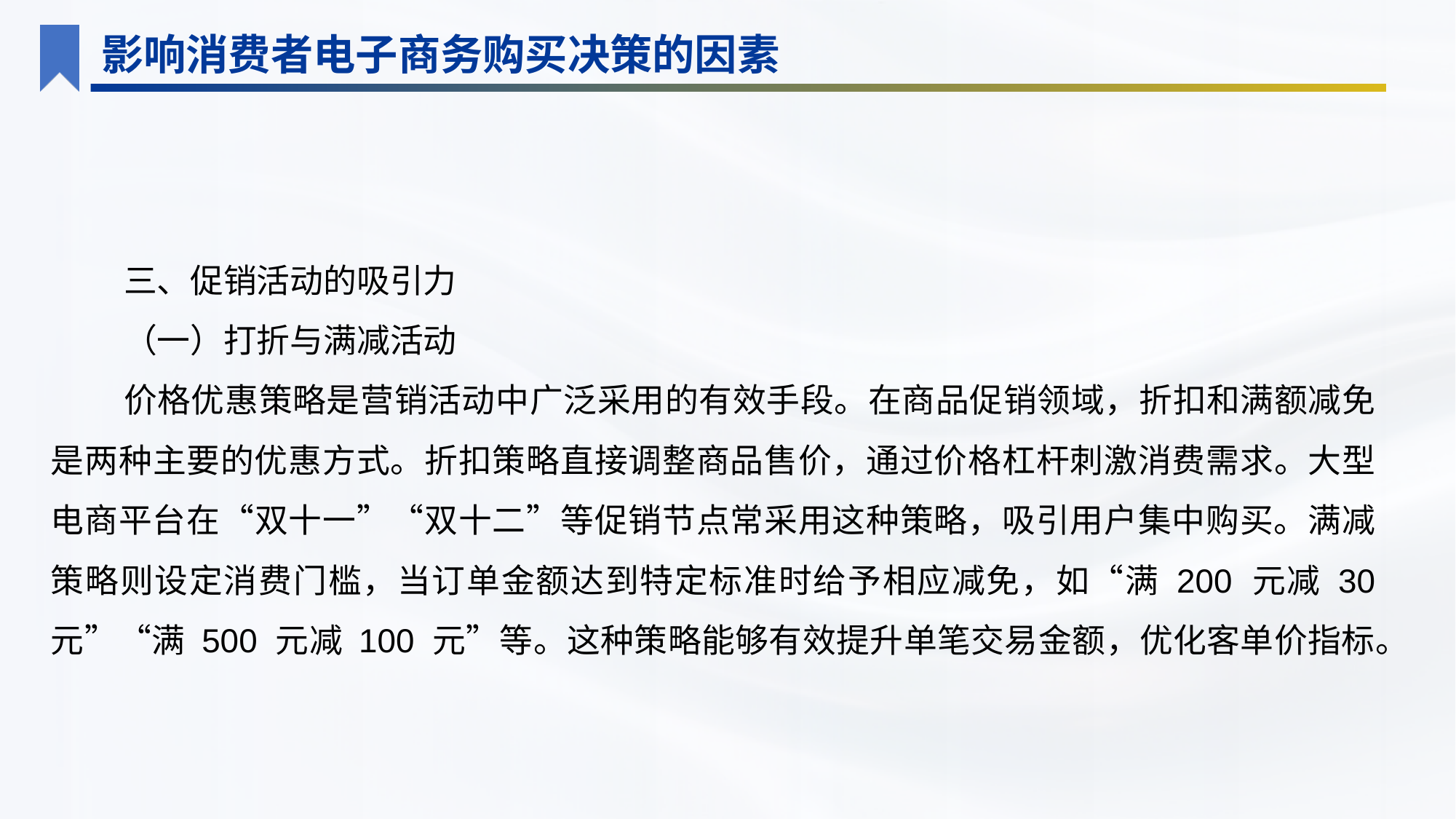

影响消费者电子商务购买决策的因素
三、促销活动的吸引力
（一）打折与满减活动
价格优惠策略是营销活动中广泛采用的有效手段。在商品促销领域，折扣和满额减免是两种主要的优惠方式。折扣策略直接调整商品售价，通过价格杠杆刺激消费需求。大型电商平台在“双十一”“双十二”等促销节点常采用这种策略，吸引用户集中购买。满减策略则设定消费门槛，当订单金额达到特定标准时给予相应减免，如“满 200 元减 30 元”“满 500 元减 100 元”等。这种策略能够有效提升单笔交易金额，优化客单价指标。